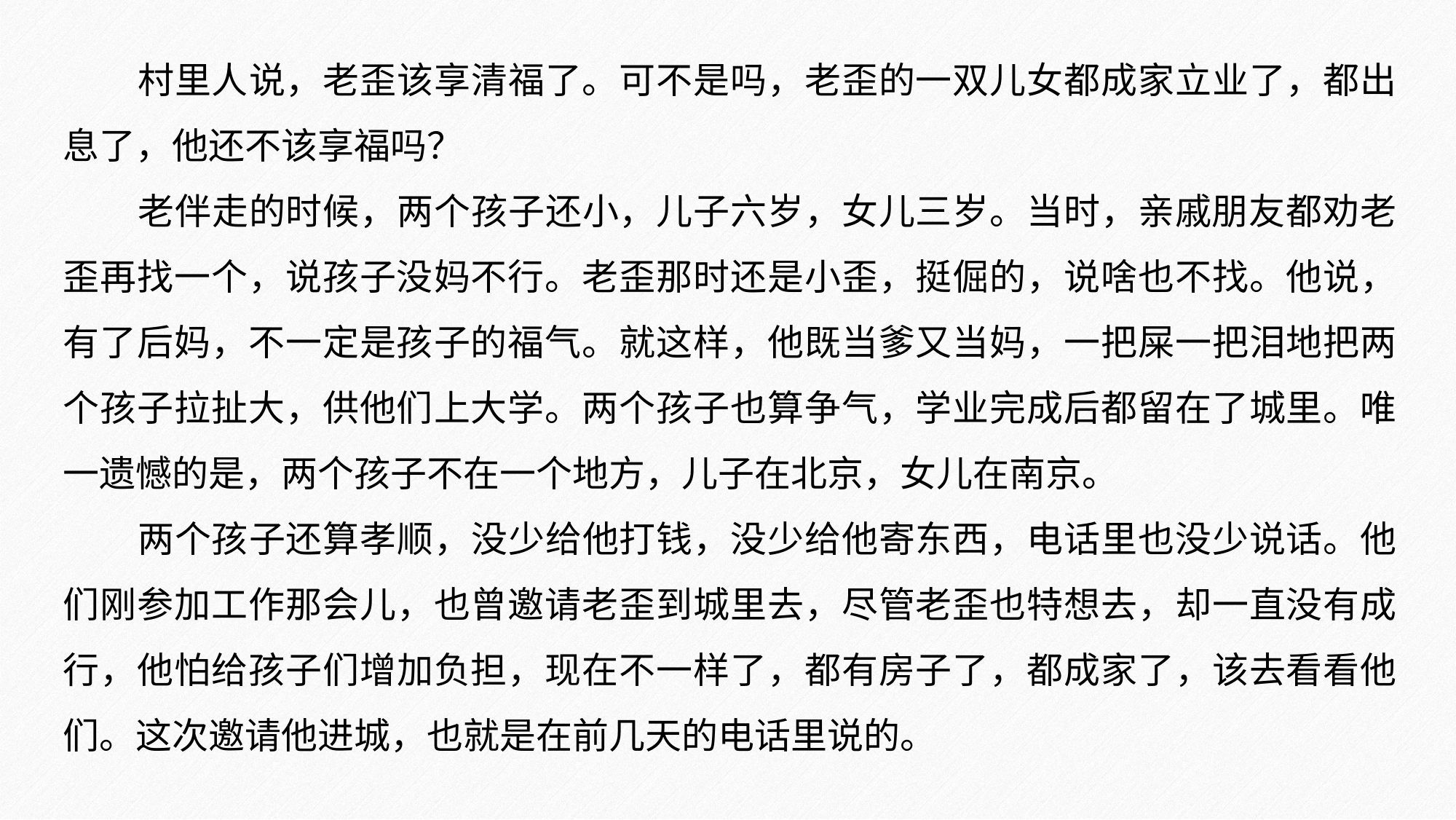

村里人说，老歪该享清福了。可不是吗，老歪的一双儿女都成家立业了，都出息了，他还不该享福吗？
老伴走的时候，两个孩子还小，儿子六岁，女儿三岁。当时，亲戚朋友都劝老歪再找一个，说孩子没妈不行。老歪那时还是小歪，挺倔的，说啥也不找。他说，有了后妈，不一定是孩子的福气。就这样，他既当爹又当妈，一把屎一把泪地把两个孩子拉扯大，供他们上大学。两个孩子也算争气，学业完成后都留在了城里。唯一遗憾的是，两个孩子不在一个地方，儿子在北京，女儿在南京。
两个孩子还算孝顺，没少给他打钱，没少给他寄东西，电话里也没少说话。他们刚参加工作那会儿，也曾邀请老歪到城里去，尽管老歪也特想去，却一直没有成行，他怕给孩子们增加负担，现在不一样了，都有房子了，都成家了，该去看看他们。这次邀请他进城，也就是在前几天的电话里说的。